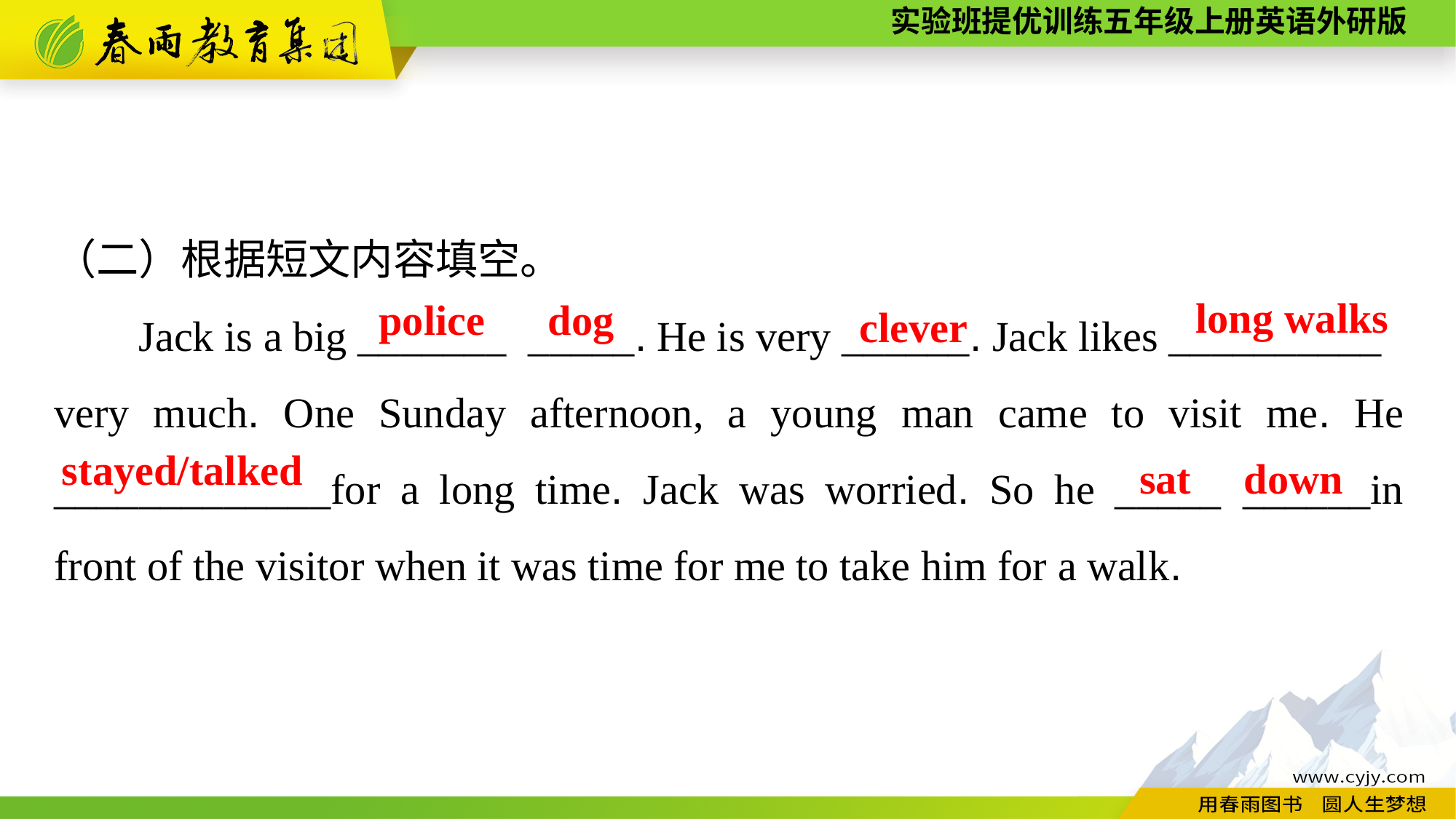

（二）根据短文内容填空。
Jack is a big _____________. He is very ______. Jack likes __________
very much. One Sunday afternoon, a young man came to visit me. He _____________for a long time. Jack was worried. So he ____________in front of the visitor when it was time for me to take him for a walk.
long
walks
police      dog
clever
stayed/talked
sat     down